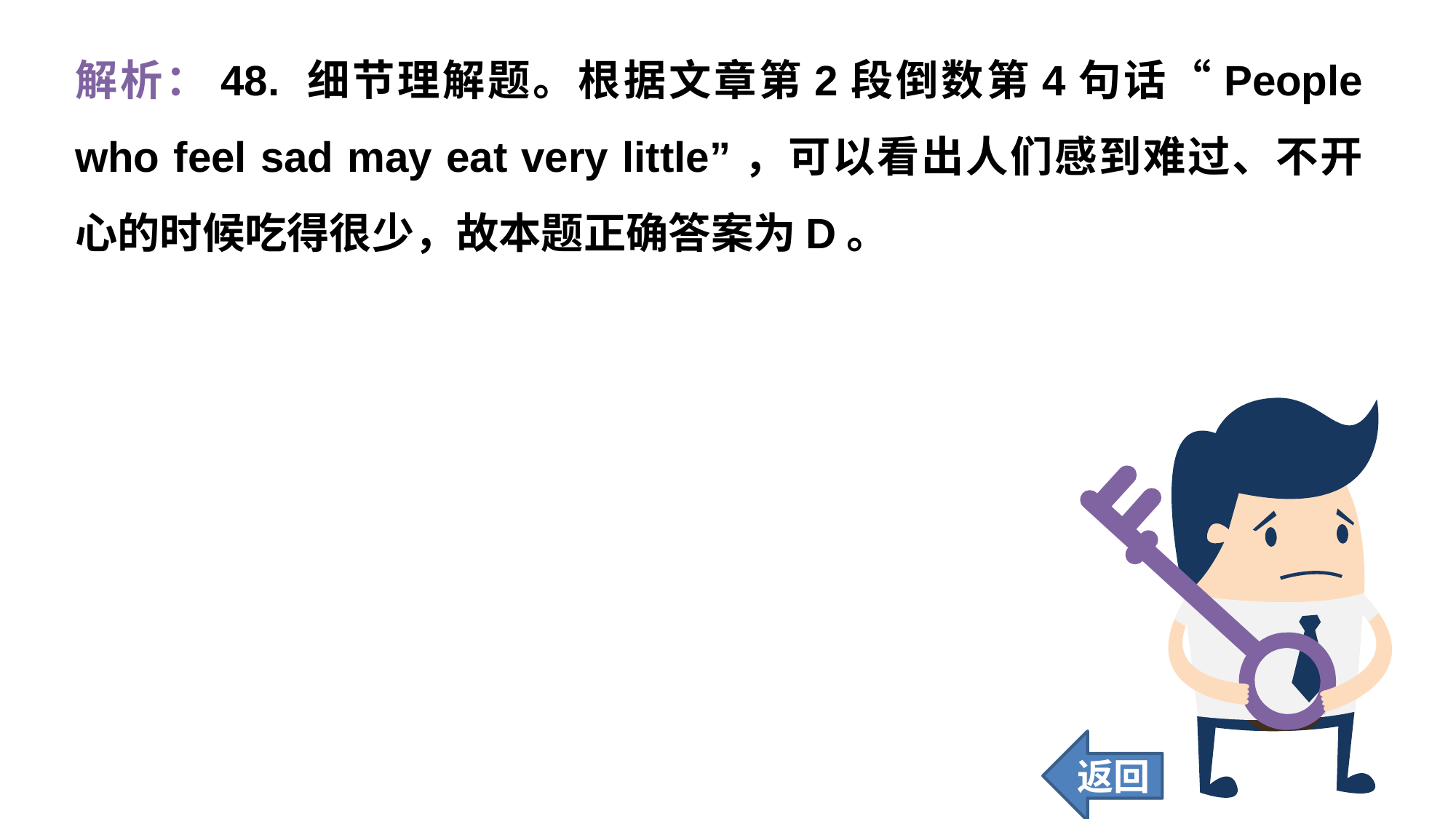

解析：48. 细节理解题。根据文章第2段倒数第4句话“People who feel sad may eat very little”，可以看出人们感到难过、不开心的时候吃得很少，故本题正确答案为D。

返回
372